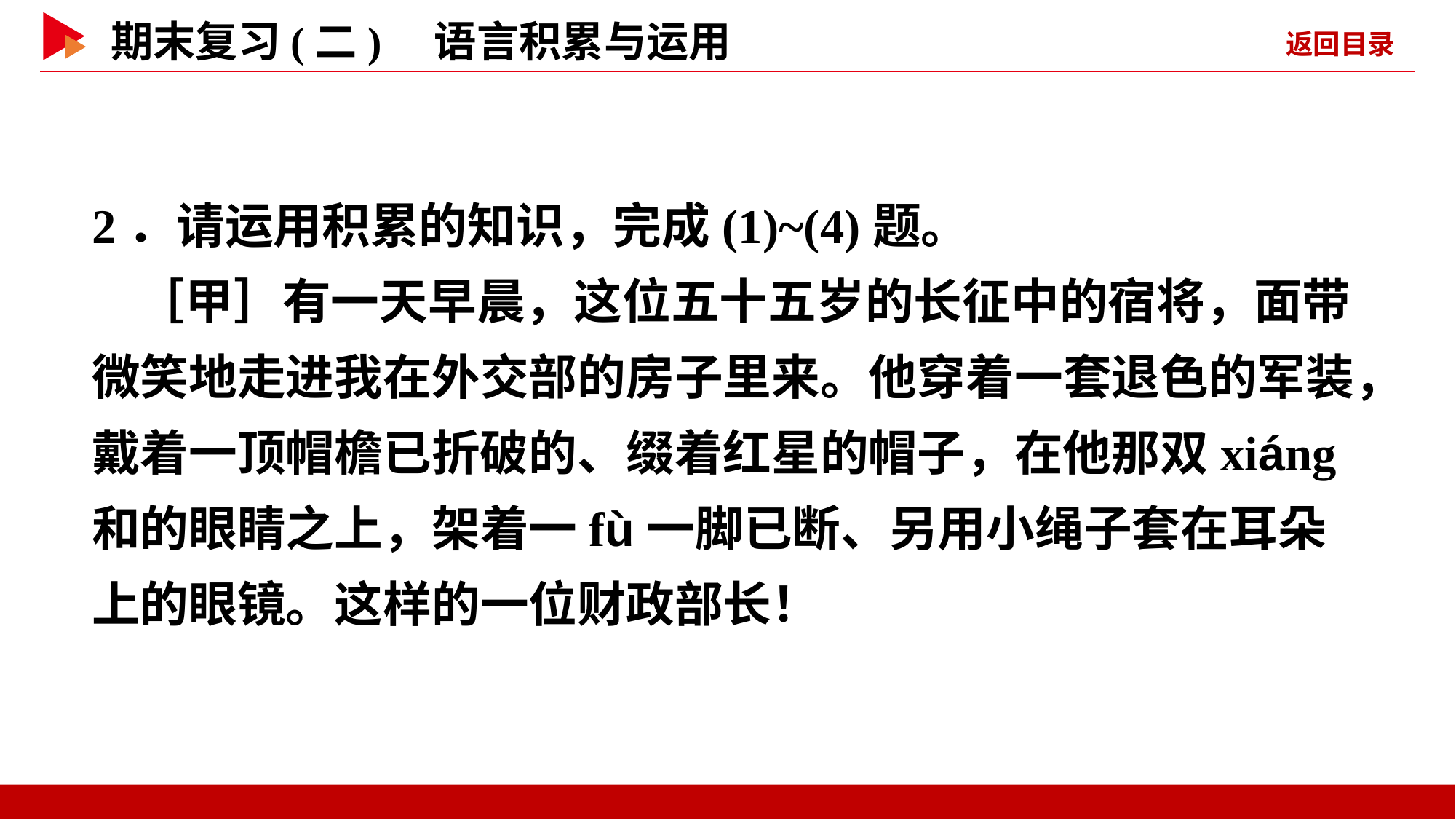

2．请运用积累的知识，完成(1)~(4)题。
   ［甲］有一天早晨，这位五十五岁的长征中的宿将，面带微笑地走进我在外交部的房子里来。他穿着一套退色的军装，戴着一顶帽檐已折破的、缀着红星的帽子，在他那双xiáng和的眼睛之上，架着一fù一脚已断、另用小绳子套在耳朵上的眼镜。这样的一位财政部长！